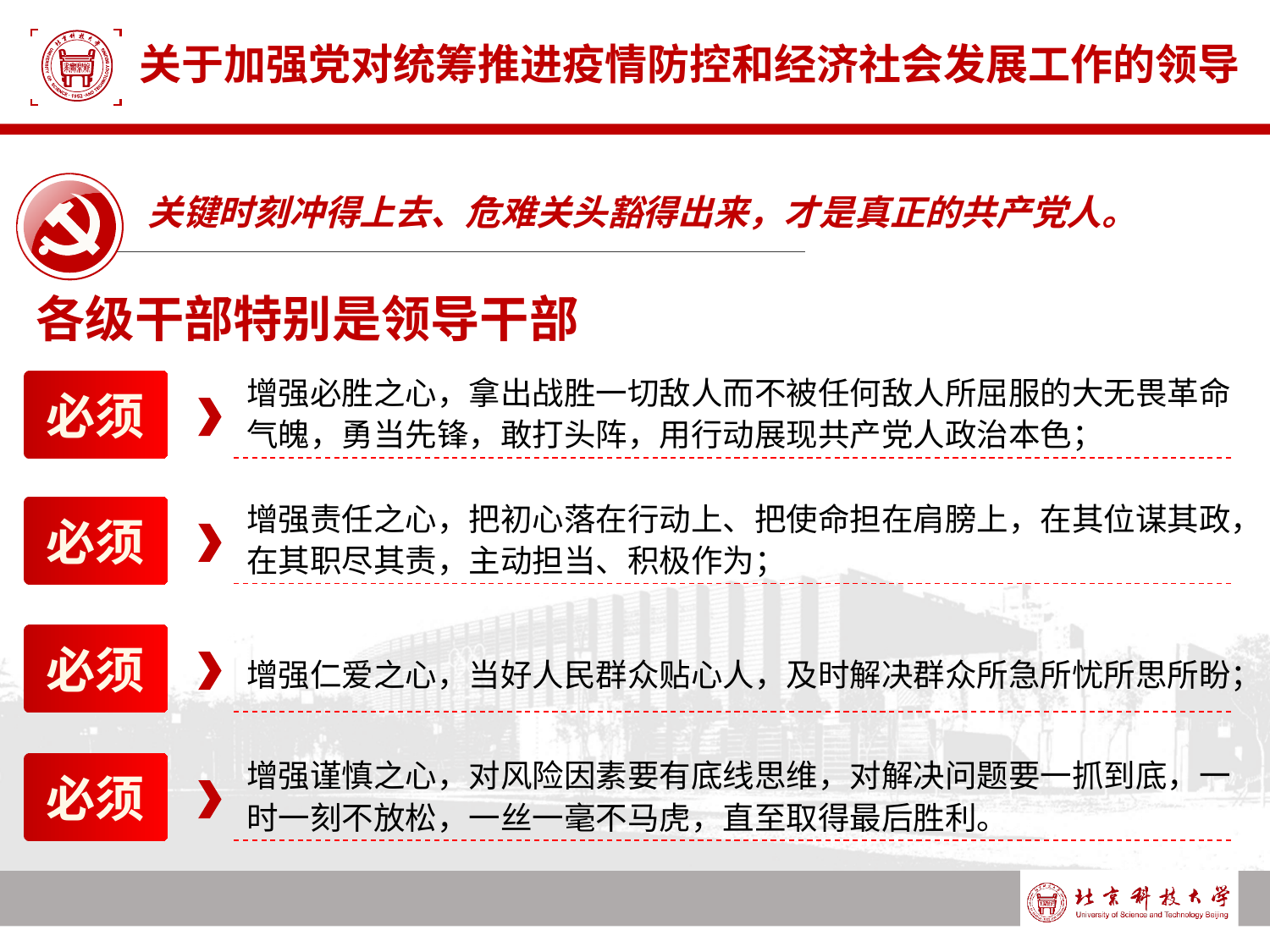

# 关于加强党对统筹推进疫情防控和经济社会发展工作的领导

关键时刻冲得上去、危难关头豁得出来，才是真正的共产党人。
各级干部特别是领导干部
增强必胜之心，拿出战胜一切敌人而不被任何敌人所屈服的大无畏革命气魄，勇当先锋，敢打头阵，用行动展现共产党人政治本色；
必须

增强责任之心，把初心落在行动上、把使命担在肩膀上，在其位谋其政，在其职尽其责，主动担当、积极作为；
必须

必须
增强仁爱之心，当好人民群众贴心人，及时解决群众所急所忧所思所盼；

增强谨慎之心，对风险因素要有底线思维，对解决问题要一抓到底，一时一刻不放松，一丝一毫不马虎，直至取得最后胜利。
必须